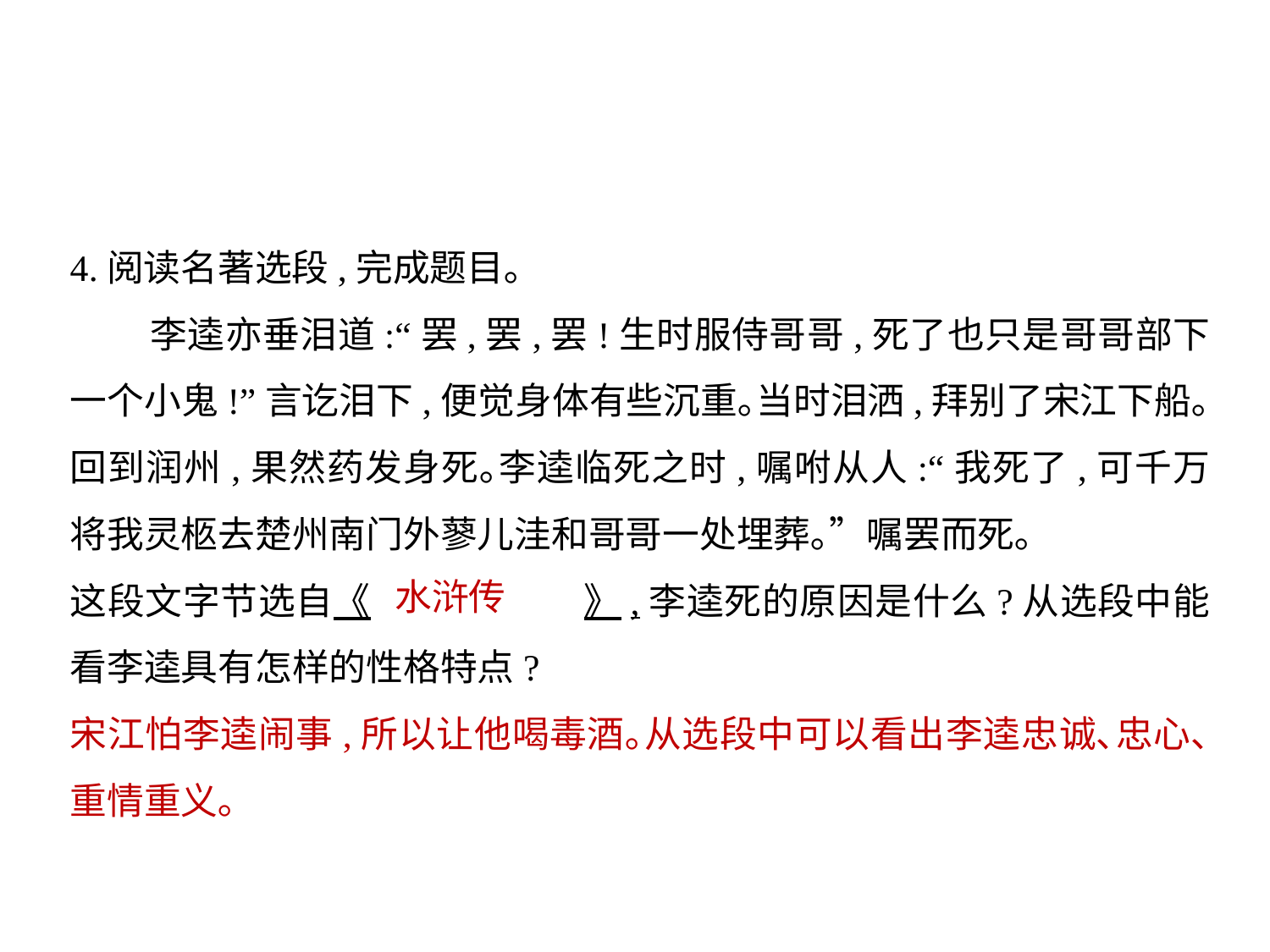

4.阅读名著选段,完成题目｡
        李逵亦垂泪道:“罢,罢,罢!生时服侍哥哥,死了也只是哥哥部下一个小鬼!”言讫泪下,便觉身体有些沉重｡当时泪洒,拜别了宋江下船｡回到润州,果然药发身死｡李逵临死之时,嘱咐从人:“我死了,可千万将我灵柩去楚州南门外蓼儿洼和哥哥一处埋葬｡”嘱罢而死｡
这段文字节选自《		》,李逵死的原因是什么?从选段中能看李逵具有怎样的性格特点?
宋江怕李逵闹事,所以让他喝毒酒｡从选段中可以看出李逵忠诚､忠心､重情重义｡
水浒传